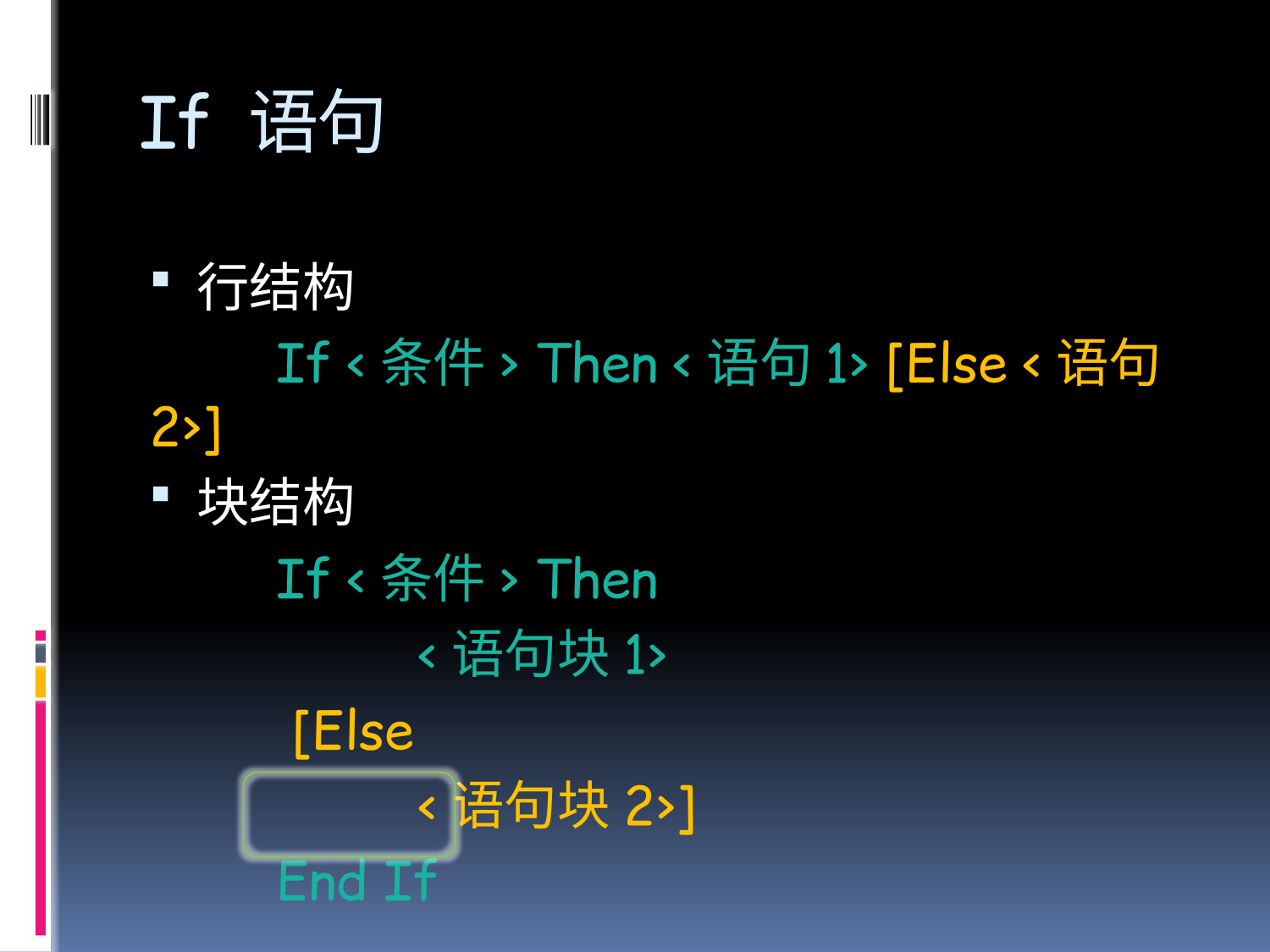

# If 语句
行结构
	If <条件> Then <语句1> [Else <语句2>]
块结构
	If <条件> Then
		 <语句块1>
	 [Else
		 <语句块2>]
	End If